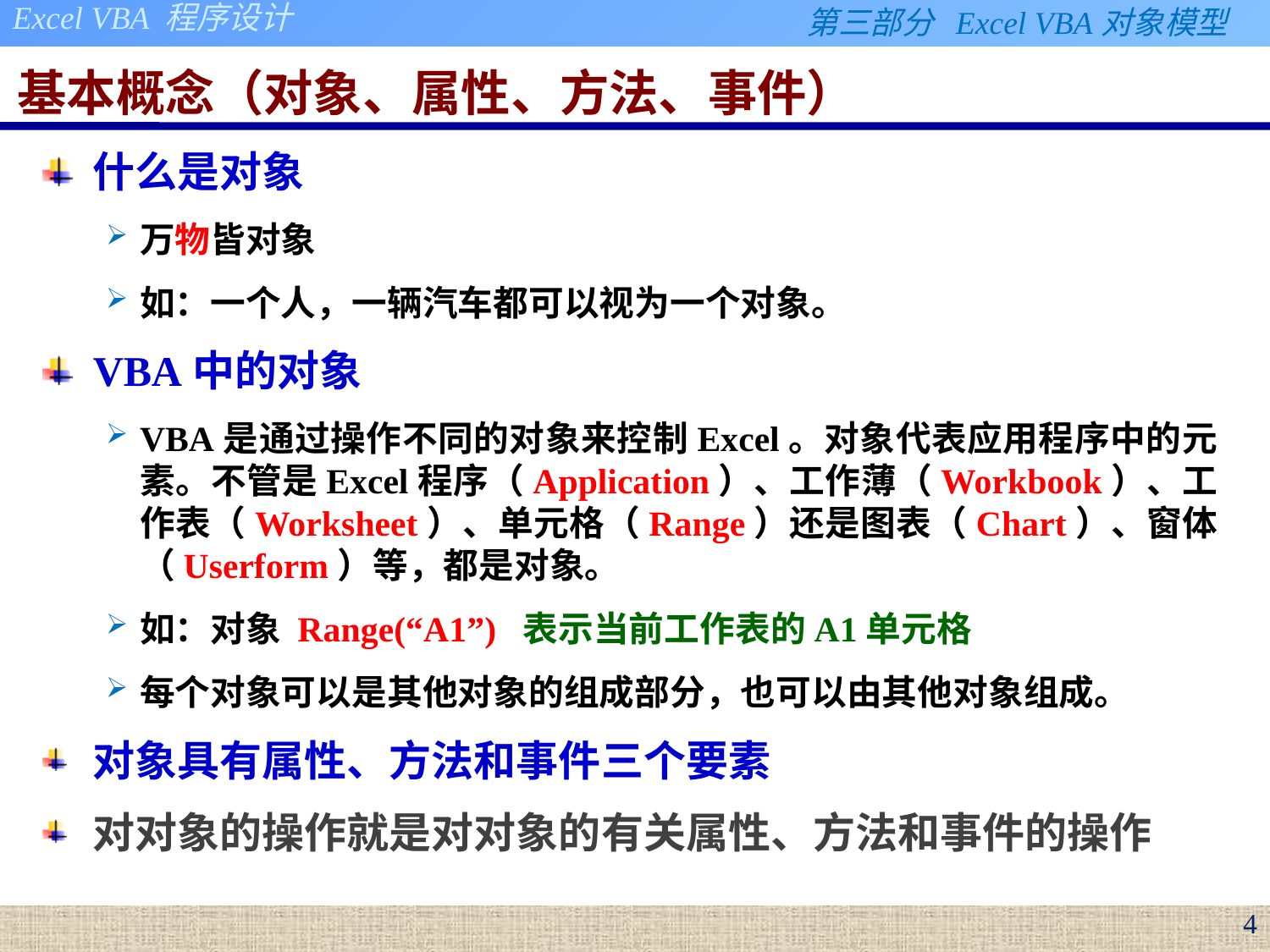

# 基本概念（对象、属性、方法、事件）
什么是对象
万物皆对象
如：一个人，一辆汽车都可以视为一个对象。
VBA中的对象
VBA是通过操作不同的对象来控制Excel。对象代表应用程序中的元素。不管是Excel程序（Application）、工作薄（Workbook）、工作表（Worksheet）、单元格（Range）还是图表（Chart）、窗体（Userform）等，都是对象。
如：对象 Range(“A1”)  表示当前工作表的A1单元格
每个对象可以是其他对象的组成部分，也可以由其他对象组成。
对象具有属性、方法和事件三个要素
对对象的操作就是对对象的有关属性、方法和事件的操作